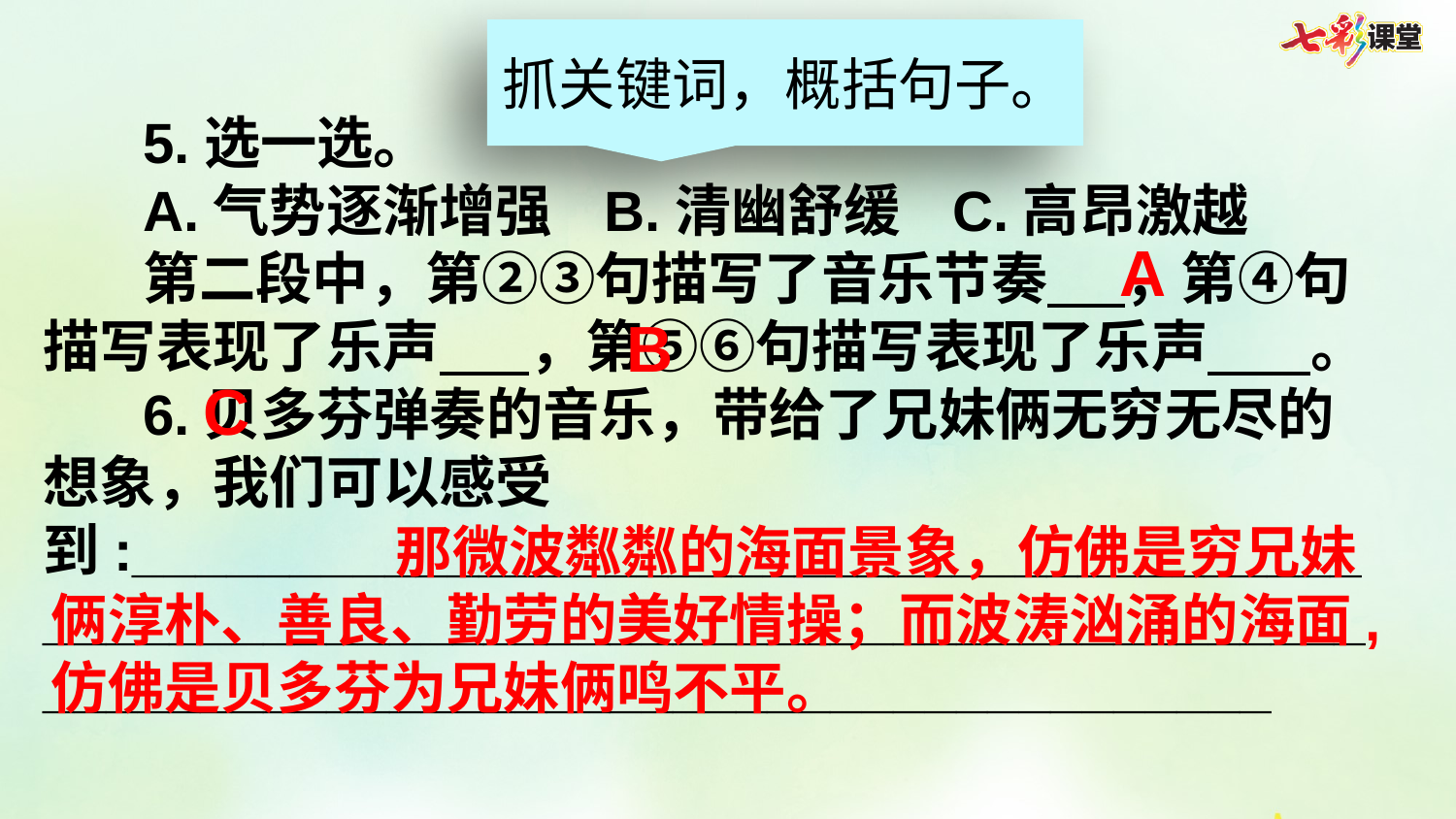

抓关键词，概括句子。
5.选一选。
A.气势逐渐增强   B.清幽舒缓   C.高昂激越
第二段中，第②③句描写了音乐节奏      ，第④句描写表现了乐声       ，第⑤⑥句描写表现了乐声        。
6.贝多芬弹奏的音乐，带给了兄妹俩无穷无尽的想象，我们可以感受到:________________________________________________________________________________________________________________________
A
B
C
                  那微波粼粼的海面景象，仿佛是穷兄妹俩淳朴、善良、勤劳的美好情操；而波涛汹涌的海面,仿佛是贝多芬为兄妹俩鸣不平。